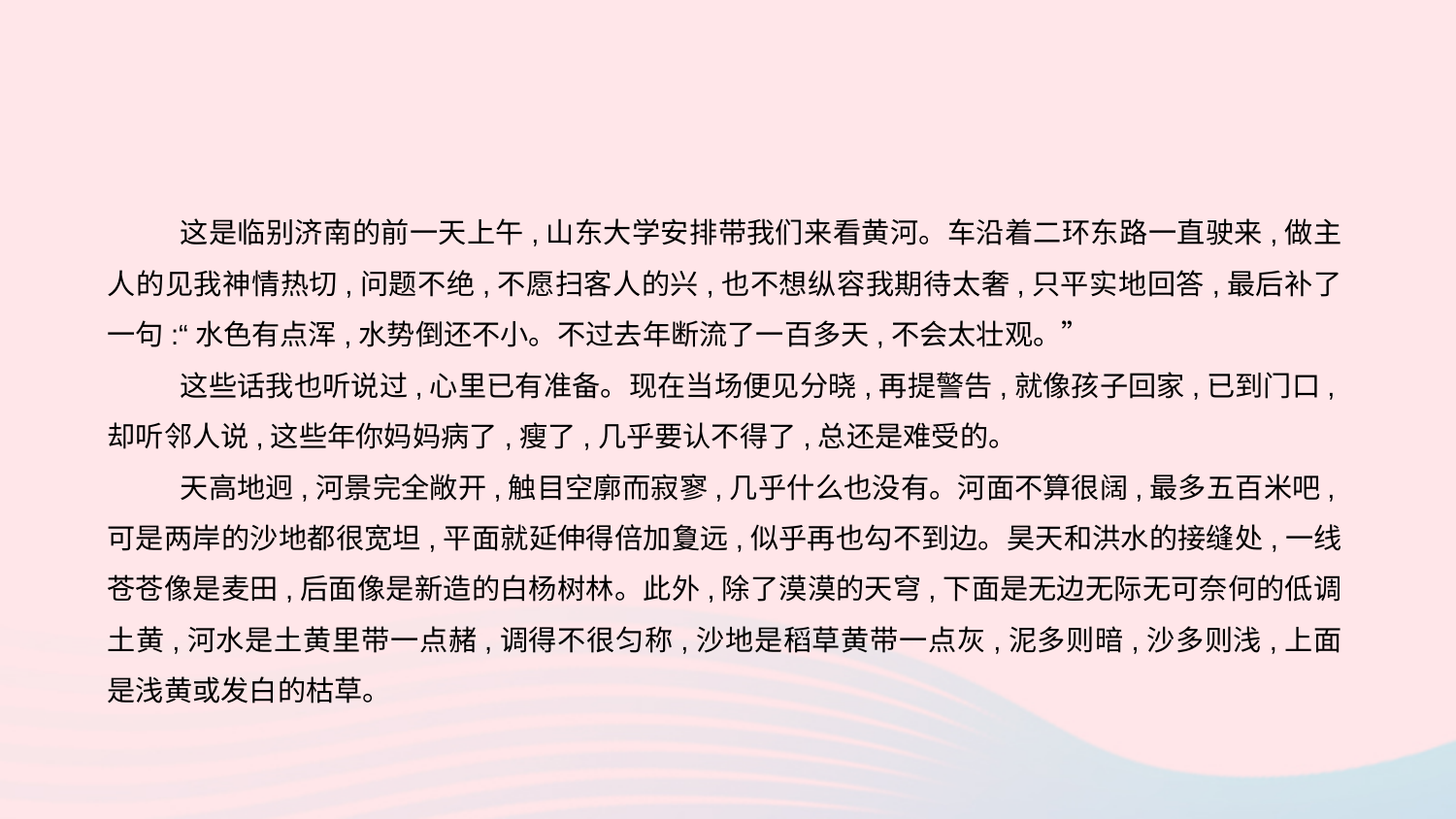

这是临别济南的前一天上午,山东大学安排带我们来看黄河。车沿着二环东路一直驶来,做主人的见我神情热切,问题不绝,不愿扫客人的兴,也不想纵容我期待太奢,只平实地回答,最后补了一句:“水色有点浑,水势倒还不小。不过去年断流了一百多天,不会太壮观。”
这些话我也听说过,心里已有准备。现在当场便见分晓,再提警告,就像孩子回家,已到门口,却听邻人说,这些年你妈妈病了,瘦了,几乎要认不得了,总还是难受的。
天高地迥,河景完全敞开,触目空廓而寂寥,几乎什么也没有。河面不算很阔,最多五百米吧,可是两岸的沙地都很宽坦,平面就延伸得倍加夐远,似乎再也勾不到边。昊天和洪水的接缝处,一线苍苍像是麦田,后面像是新造的白杨树林。此外,除了漠漠的天穹,下面是无边无际无可奈何的低调土黄,河水是土黄里带一点赭,调得不很匀称,沙地是稻草黄带一点灰,泥多则暗,沙多则浅,上面是浅黄或发白的枯草。